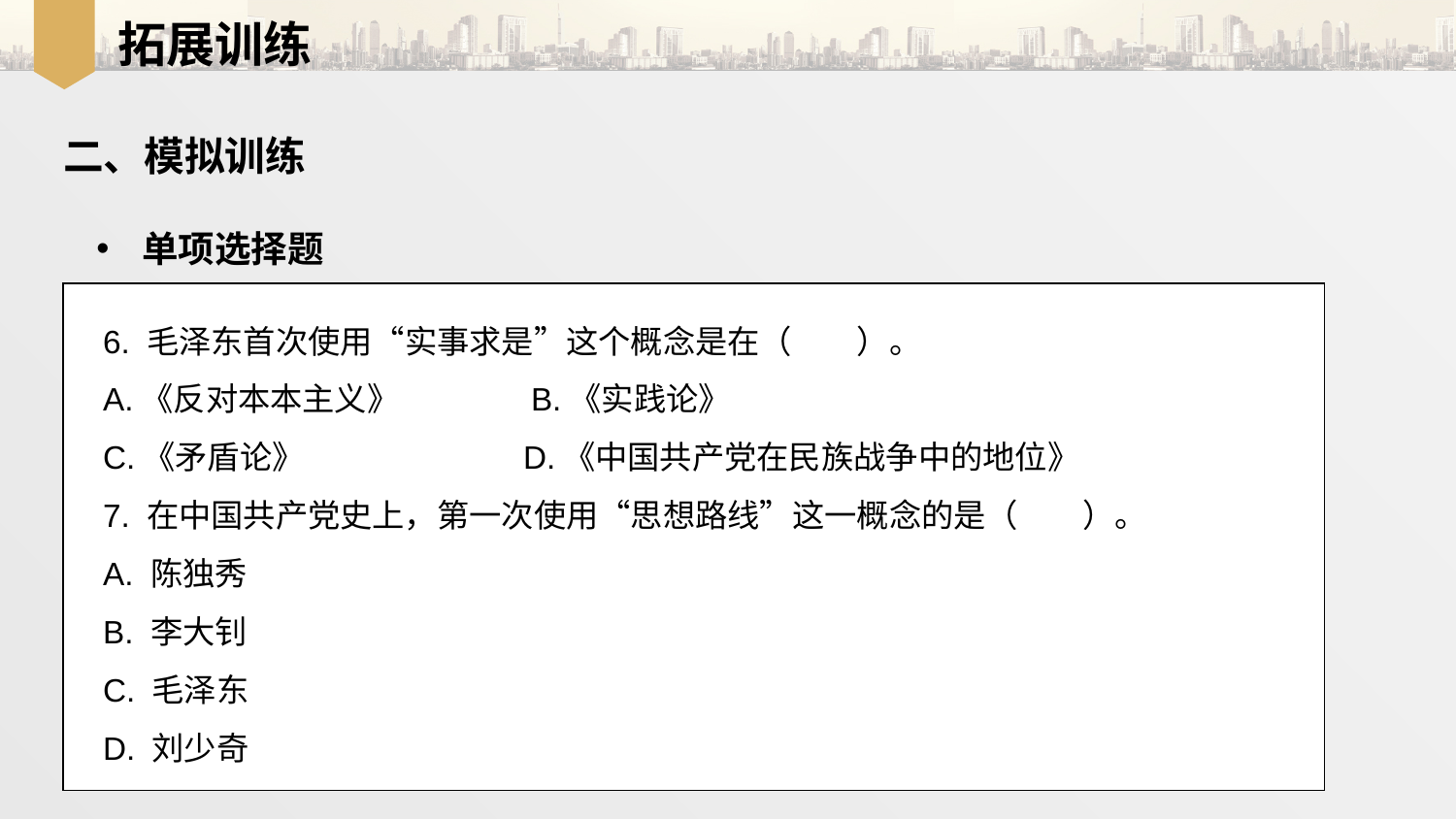

拓展训练
二、模拟训练
单项选择题

6. 毛泽东首次使用“实事求是”这个概念是在（　　）。
A.《反对本本主义》                 B.《实践论》
C.《矛盾论》                             D.《中国共产党在民族战争中的地位》
7. 在中国共产党史上，第一次使用“思想路线”这一概念的是（　　）。
A. 陈独秀
B. 李大钊
C. 毛泽东
D. 刘少奇